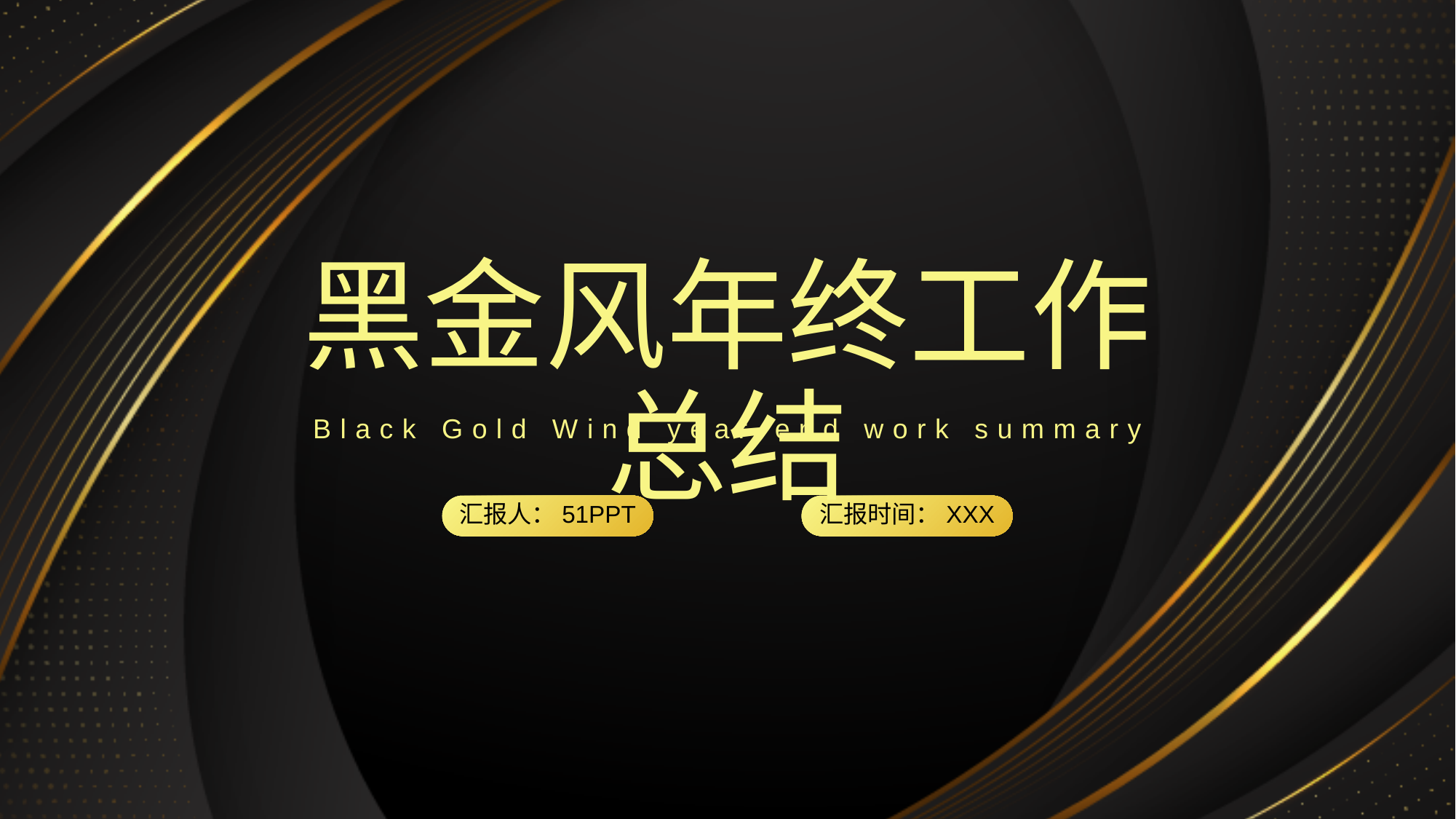

黑金风年终工作总结
Black Gold Wind year-end work summary
汇报人：51PPT
汇报时间：XXX